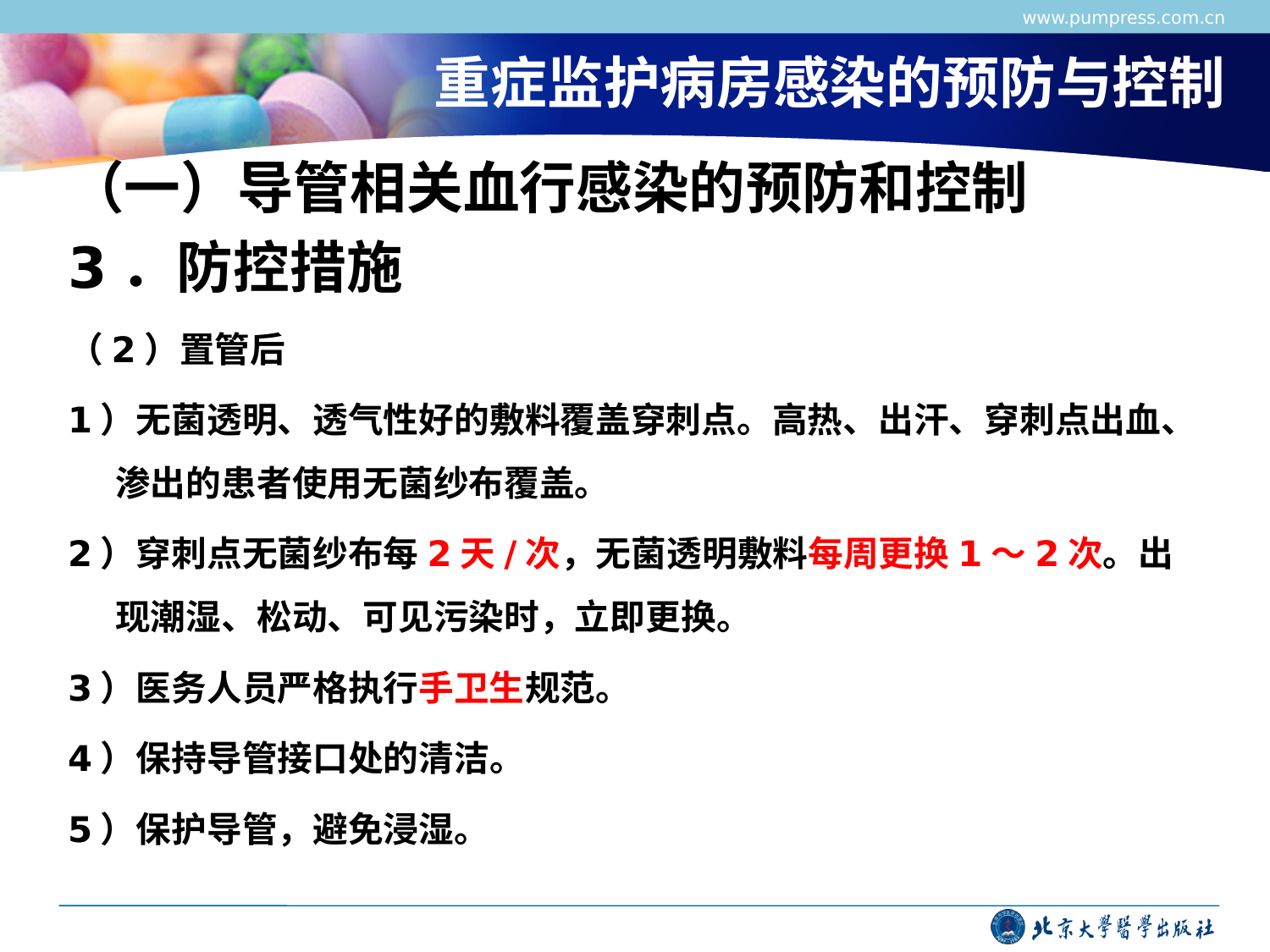

www.pumpress.com.cn
# 重症监护病房感染的预防与控制
（一）导管相关血行感染的预防和控制
3．防控措施
（2）置管后
1）无菌透明、透气性好的敷料覆盖穿刺点。高热、出汗、穿刺点出血、渗出的患者使用无菌纱布覆盖。
2）穿刺点无菌纱布每2天/次，无菌透明敷料每周更换1～2次。出现潮湿、松动、可见污染时，立即更换。
3）医务人员严格执行手卫生规范。
4）保持导管接口处的清洁。
5）保护导管，避免浸湿。